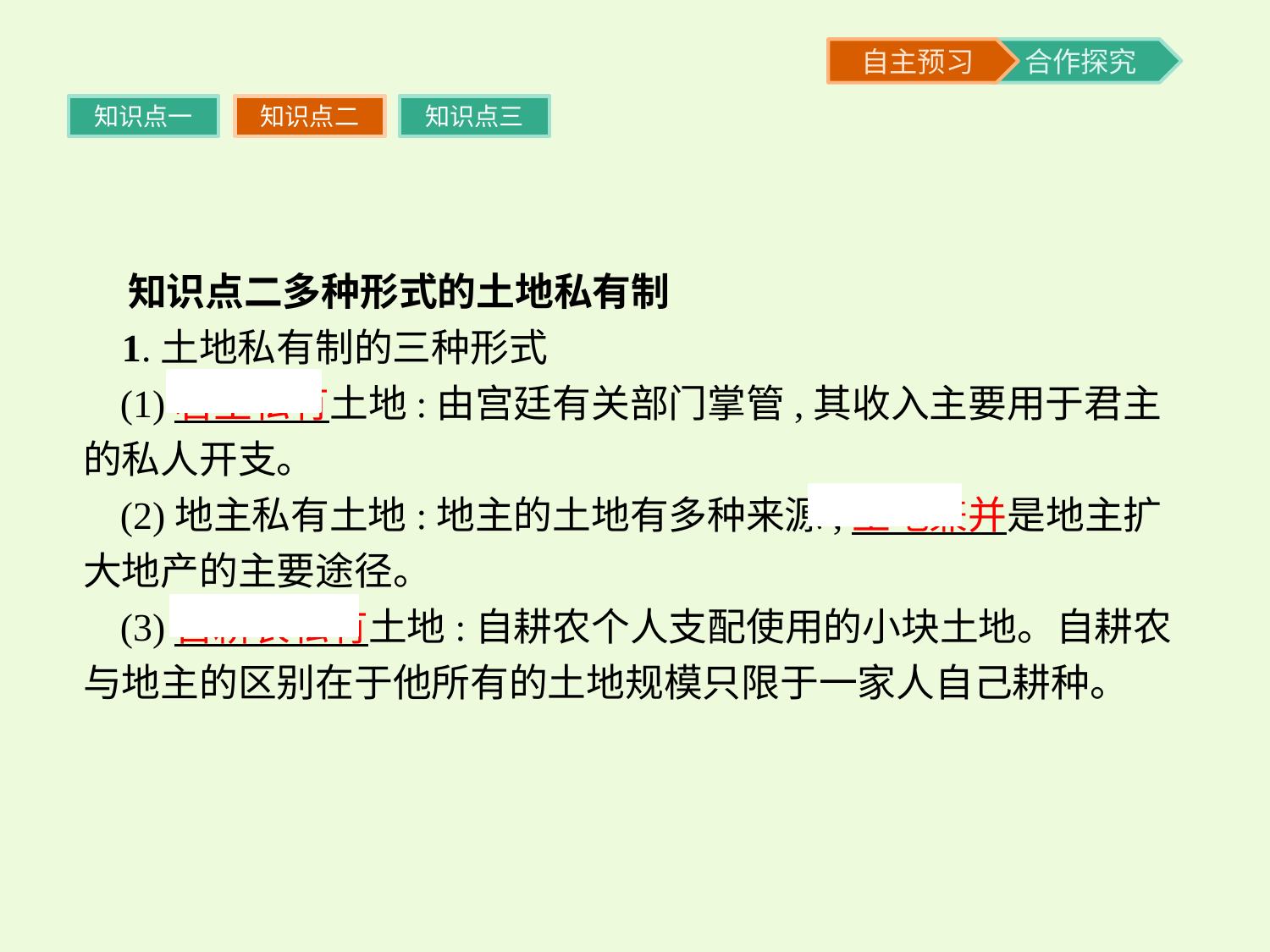

知识点一
知识点二
知识点三
    知识点二多种形式的土地私有制
    1.土地私有制的三种形式
(1)君主私有土地:由宫廷有关部门掌管,其收入主要用于君主的私人开支。
(2)地主私有土地:地主的土地有多种来源,土地兼并是地主扩大地产的主要途径。
(3)自耕农私有土地:自耕农个人支配使用的小块土地。自耕农与地主的区别在于他所有的土地规模只限于一家人自己耕种。